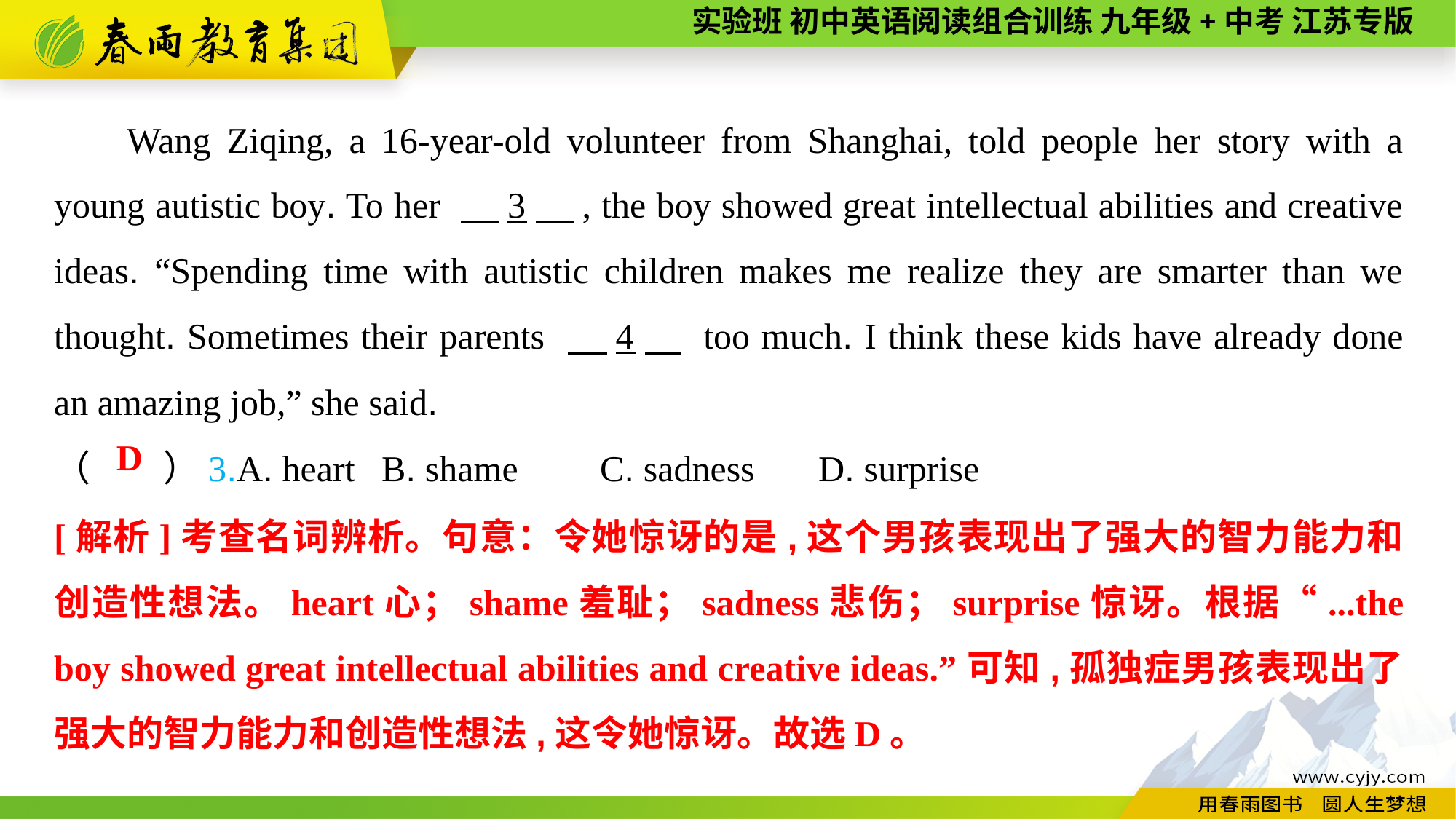

Wang Ziqing, a 16-year-old volunteer from Shanghai, told people her story with a young autistic boy. To her 　3　, the boy showed great intellectual abilities and creative ideas. “Spending time with autistic children makes me realize they are smarter than we thought. Sometimes their parents 　4　 too much. I think these kids have already done an amazing job,” she said.
（　　）3.A. heart	B. shame	C. sadness	D. surprise
D
[解析]考查名词辨析。句意：令她惊讶的是,这个男孩表现出了强大的智力能力和创造性想法。heart心；shame羞耻；sadness悲伤；surprise惊讶。根据“...the boy showed great intellectual abilities and creative ideas.”可知,孤独症男孩表现出了强大的智力能力和创造性想法,这令她惊讶。故选D。